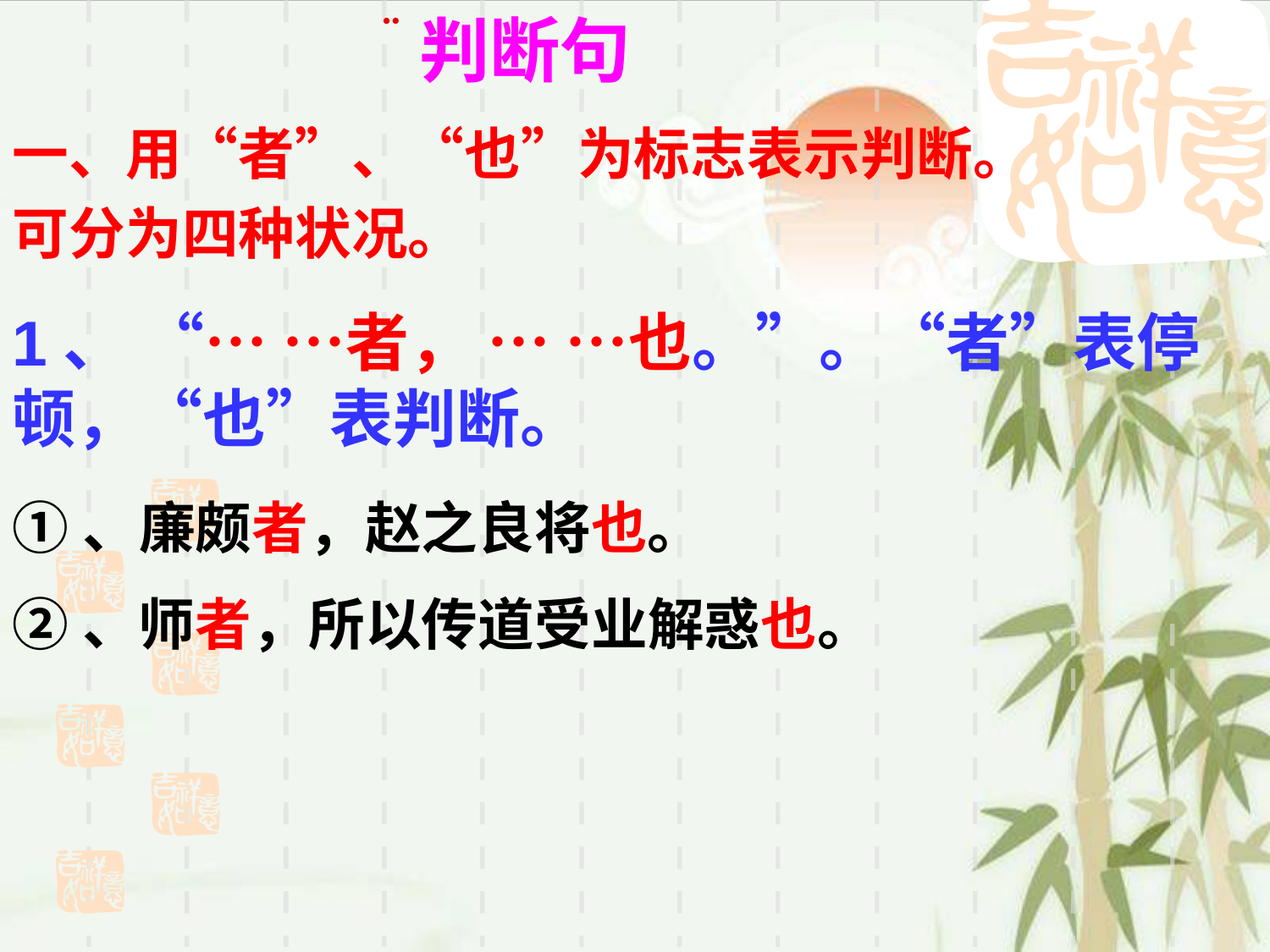

判断句
一、用“者”、“也”为标志表示判断。
可分为四种状况。
1、 “… …者， … …也。”。“者”表停顿，“也”表判断。
①、廉颇者，赵之良将也。
②、师者，所以传道受业解惑也。